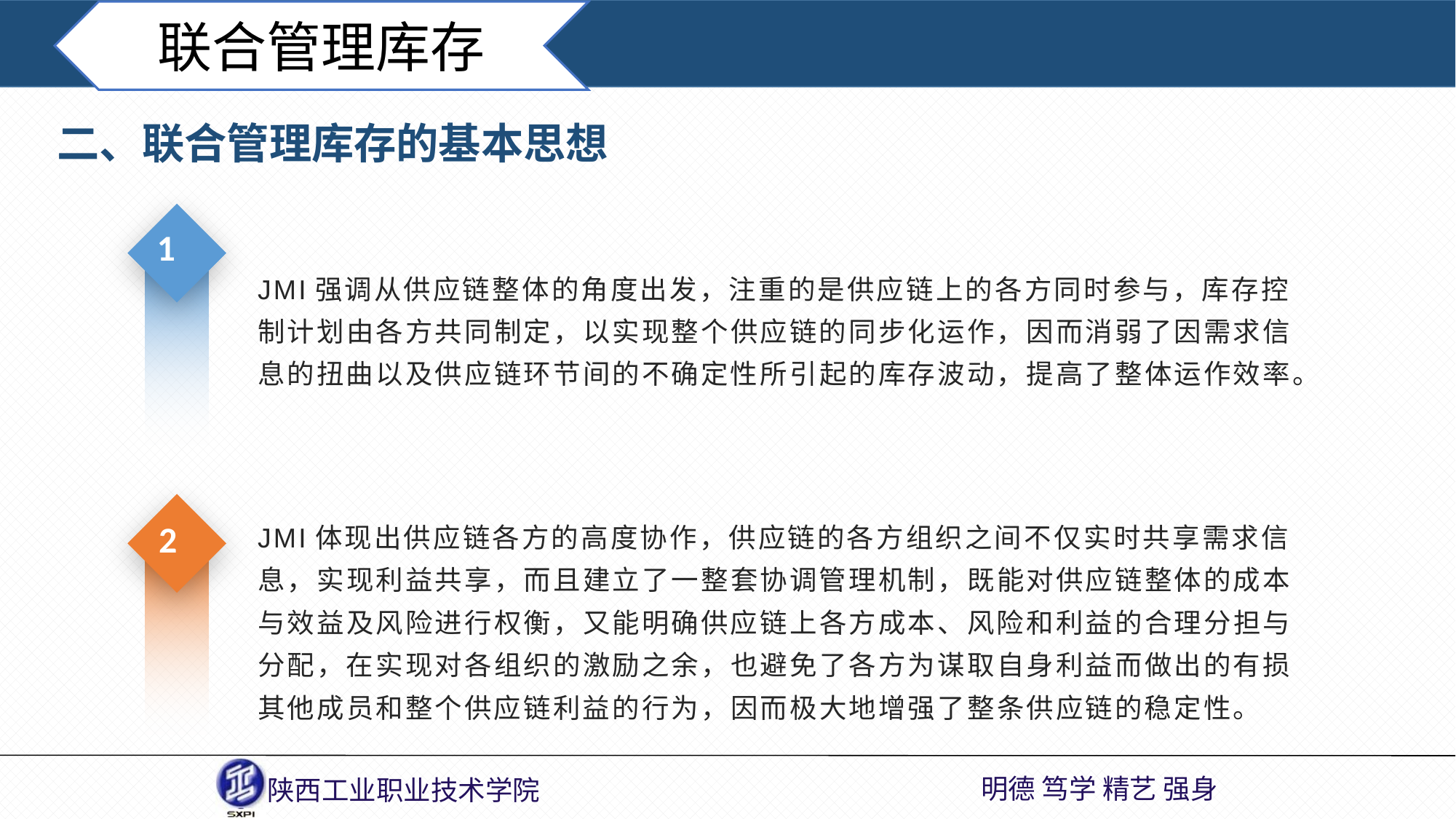

联合管理库存
二、联合管理库存的基本思想
JMI强调从供应链整体的角度出发，注重的是供应链上的各方同时参与，库存控制计划由各方共同制定，以实现整个供应链的同步化运作，因而消弱了因需求信息的扭曲以及供应链环节间的不确定性所引起的库存波动，提高了整体运作效率。

1

JMI体现出供应链各方的高度协作，供应链的各方组织之间不仅实时共享需求信息，实现利益共享，而且建立了一整套协调管理机制，既能对供应链整体的成本与效益及风险进行权衡，又能明确供应链上各方成本、风险和利益的合理分担与分配，在实现对各组织的激励之余，也避免了各方为谋取自身利益而做出的有损其他成员和整个供应链利益的行为，因而极大地增强了整条供应链的稳定性。

2